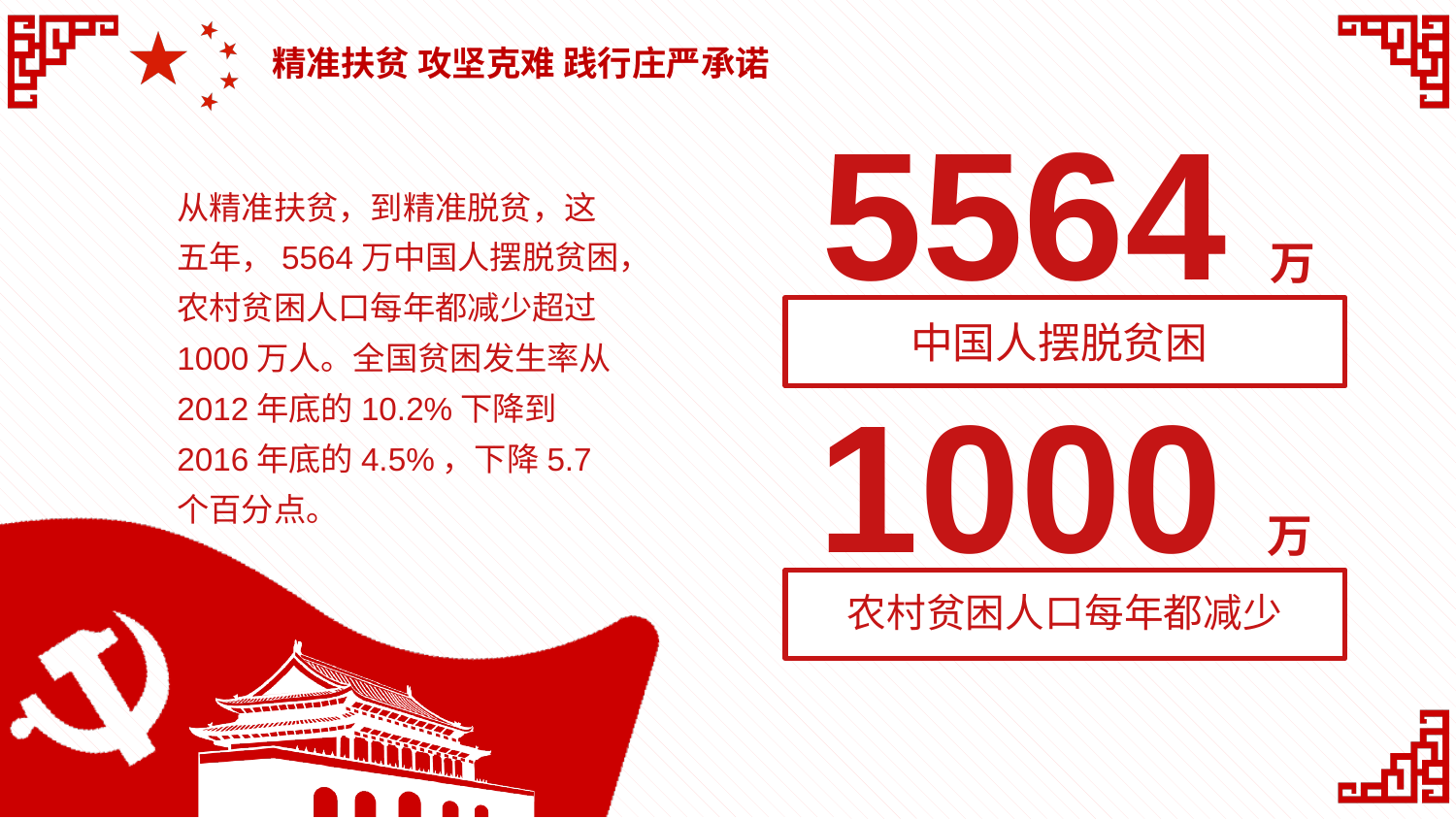

精准扶贫 攻坚克难 践行庄严承诺
5564万
从精准扶贫，到精准脱贫，这五年，5564万中国人摆脱贫困，农村贫困人口每年都减少超过1000万人。全国贫困发生率从2012年底的10.2%下降到2016年底的4.5%，下降5.7个百分点。

中国人摆脱贫困
1000万

农村贫困人口每年都减少